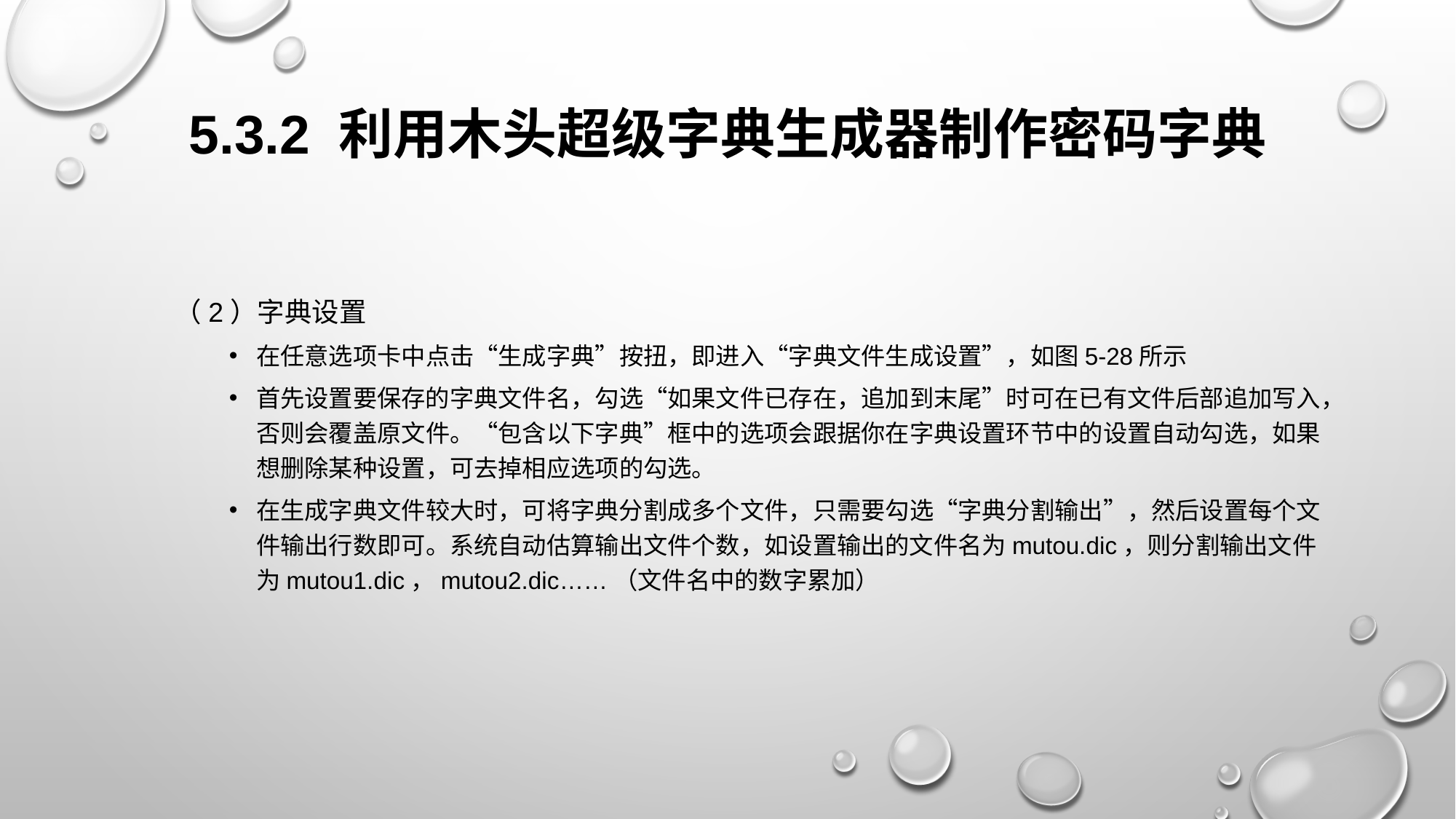

# 5.3.2 利用木头超级字典生成器制作密码字典
（2）字典设置
在任意选项卡中点击“生成字典”按扭，即进入“字典文件生成设置”，如图5-28所示
首先设置要保存的字典文件名，勾选“如果文件已存在，追加到末尾”时可在已有文件后部追加写入，否则会覆盖原文件。“包含以下字典”框中的选项会跟据你在字典设置环节中的设置自动勾选，如果想删除某种设置，可去掉相应选项的勾选。
在生成字典文件较大时，可将字典分割成多个文件，只需要勾选“字典分割输出”，然后设置每个文件输出行数即可。系统自动估算输出文件个数，如设置输出的文件名为mutou.dic，则分割输出文件为mutou1.dic，mutou2.dic……（文件名中的数字累加）